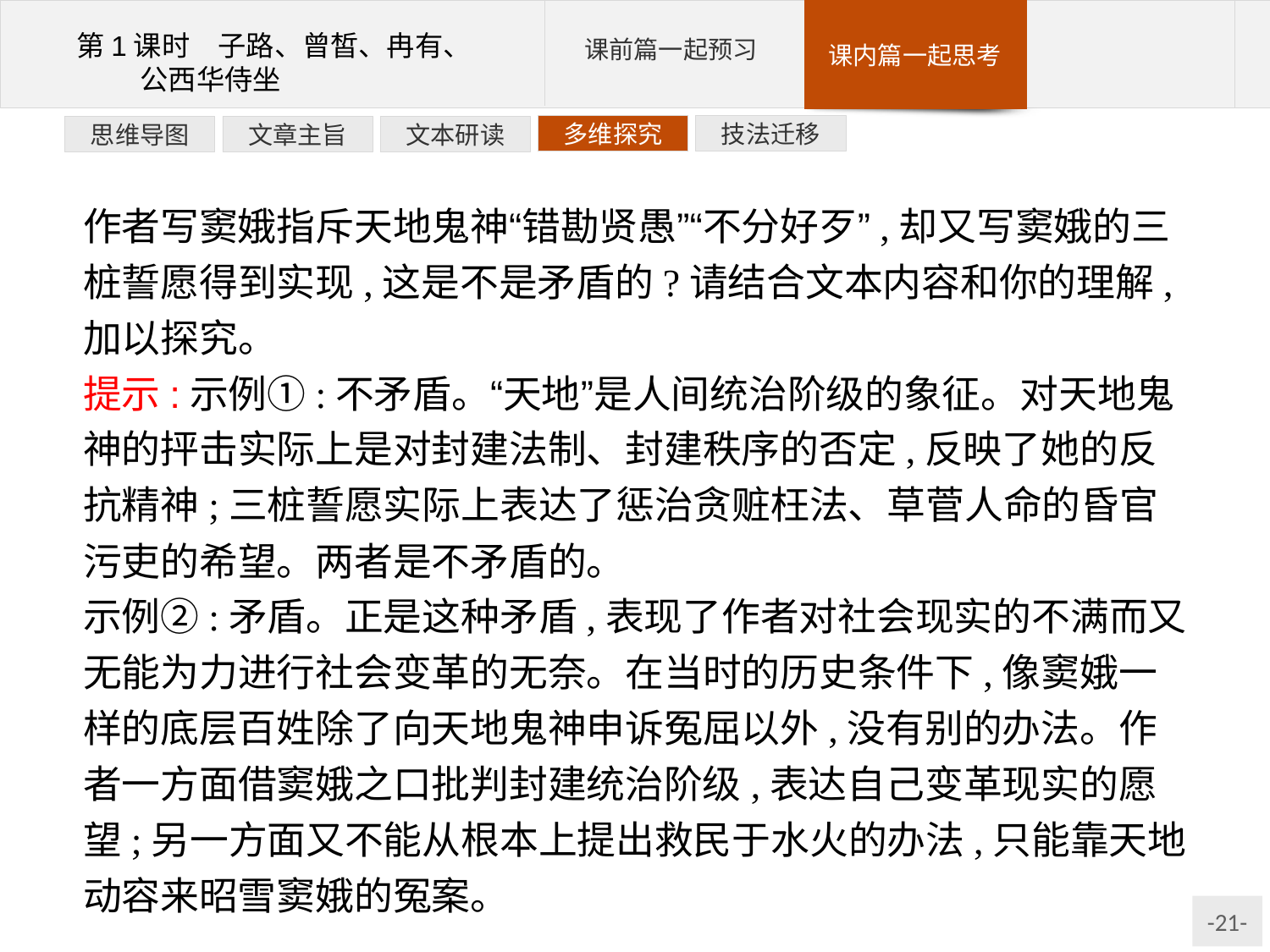

技法迁移
多维探究
文本研读
文章主旨
思维导图
作者写窦娥指斥天地鬼神“错勘贤愚”“不分好歹”,却又写窦娥的三桩誓愿得到实现,这是不是矛盾的?请结合文本内容和你的理解,加以探究。
提示:示例①:不矛盾。“天地”是人间统治阶级的象征。对天地鬼神的抨击实际上是对封建法制、封建秩序的否定,反映了她的反抗精神;三桩誓愿实际上表达了惩治贪赃枉法、草菅人命的昏官污吏的希望。两者是不矛盾的。
示例②:矛盾。正是这种矛盾,表现了作者对社会现实的不满而又无能为力进行社会变革的无奈。在当时的历史条件下,像窦娥一样的底层百姓除了向天地鬼神申诉冤屈以外,没有别的办法。作者一方面借窦娥之口批判封建统治阶级,表达自己变革现实的愿望;另一方面又不能从根本上提出救民于水火的办法,只能靠天地动容来昭雪窦娥的冤案。